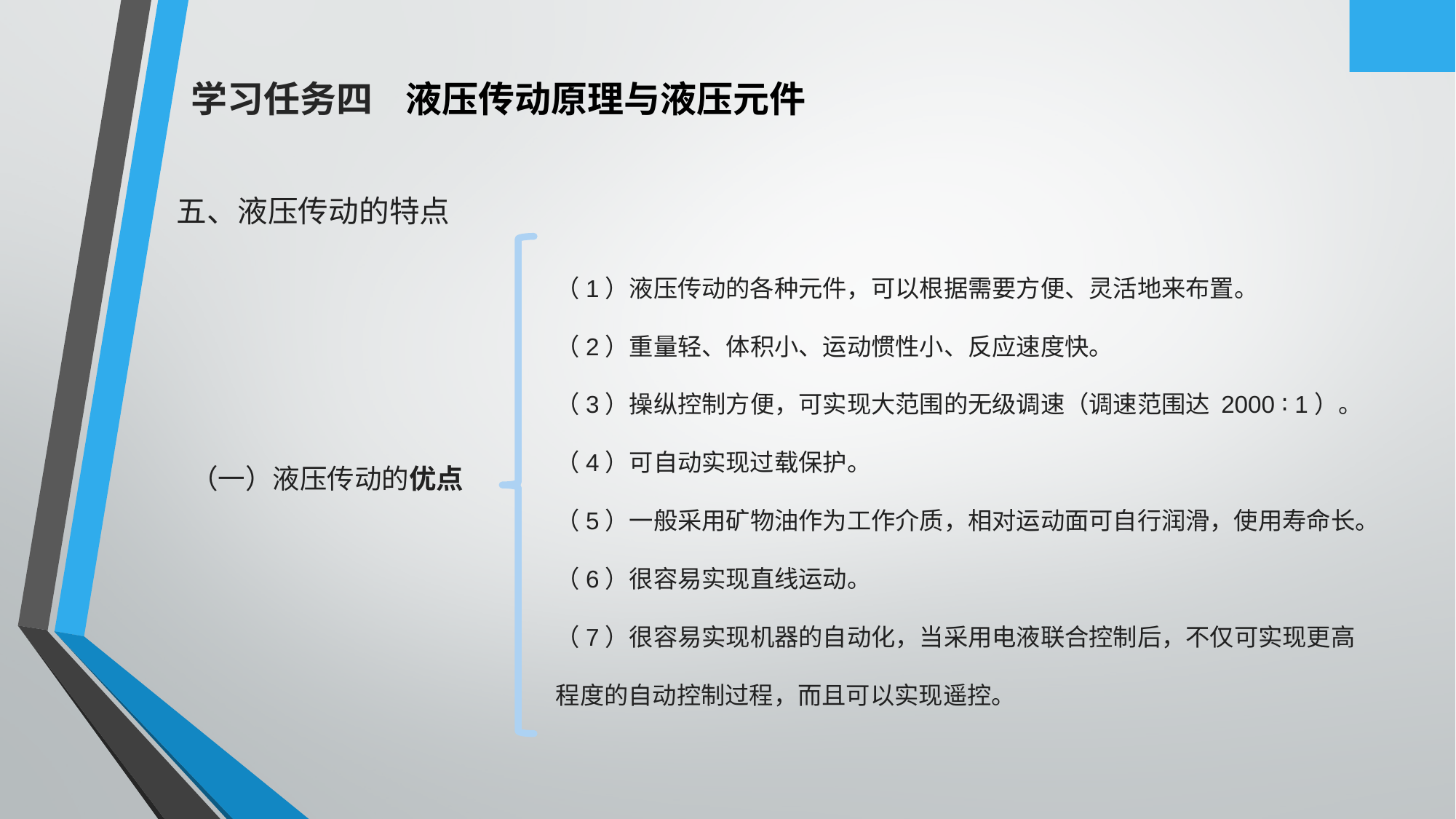

学习任务四    液压传动原理与液压元件

五、液压传动的特点

（1）液压传动的各种元件，可以根据需要方便、灵活地来布置。
（2）重量轻、体积小、运动惯性小、反应速度快。
（3）操纵控制方便，可实现大范围的无级调速（调速范围达 2000 ∶ 1）。
（4）可自动实现过载保护。
（5）一般采用矿物油作为工作介质，相对运动面可自行润滑，使用寿命长。
（6）很容易实现直线运动。
（7）很容易实现机器的自动化，当采用电液联合控制后，不仅可实现更高程度的自动控制过程，而且可以实现遥控。
（一）液压传动的优点